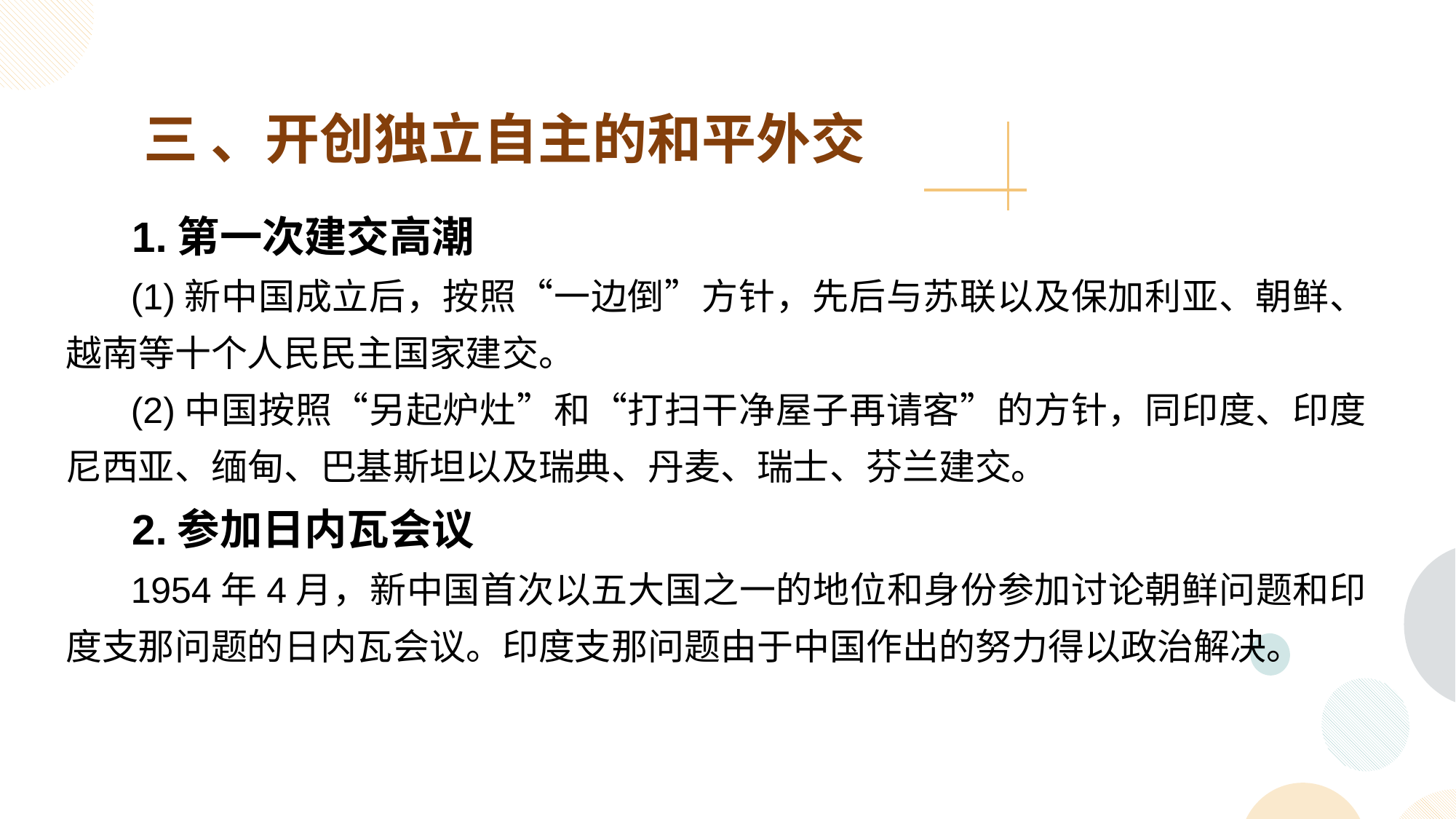

三 、开创独立自主的和平外交
 1.第一次建交高潮
 (1)新中国成立后，按照“一边倒”方针，先后与苏联以及保加利亚、朝鲜、越南等十个人民民主国家建交。
 (2)中国按照“另起炉灶”和“打扫干净屋子再请客”的方针，同印度、印度尼西亚、缅甸、巴基斯坦以及瑞典、丹麦、瑞士、芬兰建交。
 2.参加日内瓦会议
 1954年4月，新中国首次以五大国之一的地位和身份参加讨论朝鲜问题和印度支那问题的日内瓦会议。印度支那问题由于中国作出的努力得以政治解决。